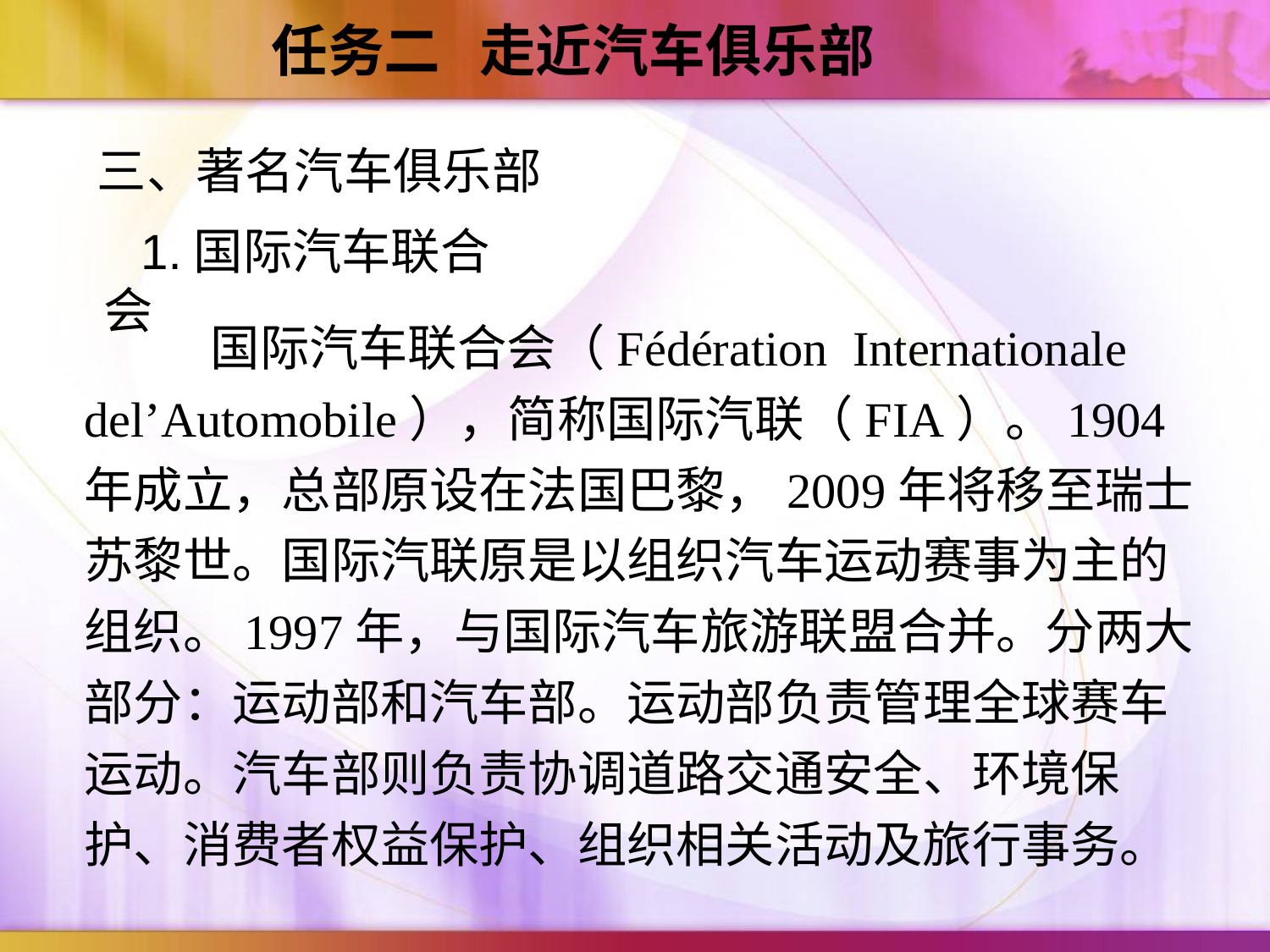

任务二   走近汽车俱乐部
三、著名汽车俱乐部
1.国际汽车联合会
       国际汽车联合会（Fédération  Internationale  del’Automobile），简称国际汽联（FIA）。1904年成立，总部原设在法国巴黎，2009年将移至瑞士苏黎世。国际汽联原是以组织汽车运动赛事为主的组织。1997年，与国际汽车旅游联盟合并。分两大部分：运动部和汽车部。运动部负责管理全球赛车运动。汽车部则负责协调道路交通安全、环境保护、消费者权益保护、组织相关活动及旅行事务。